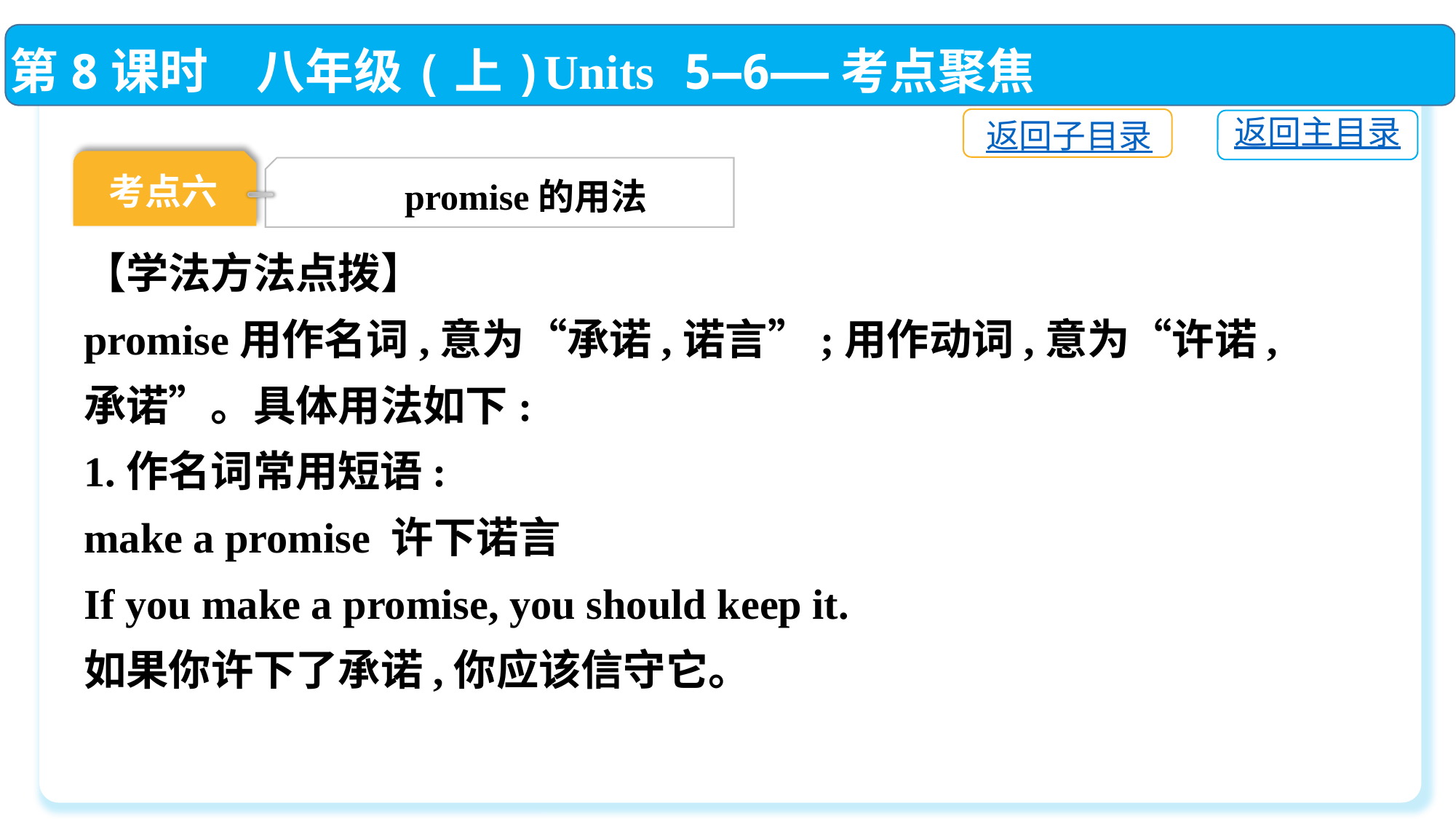

第8课时　八年级(上)Units 5—6——考点聚焦

返回子目录
返回主目录
考点六
promise的用法

【学法方法点拨】
promise用作名词,意为“承诺,诺言”;用作动词,意为“许诺,承诺”。具体用法如下:
1.作名词常用短语:
make a promise 许下诺言
If you make a promise, you should keep it.
如果你许下了承诺,你应该信守它。